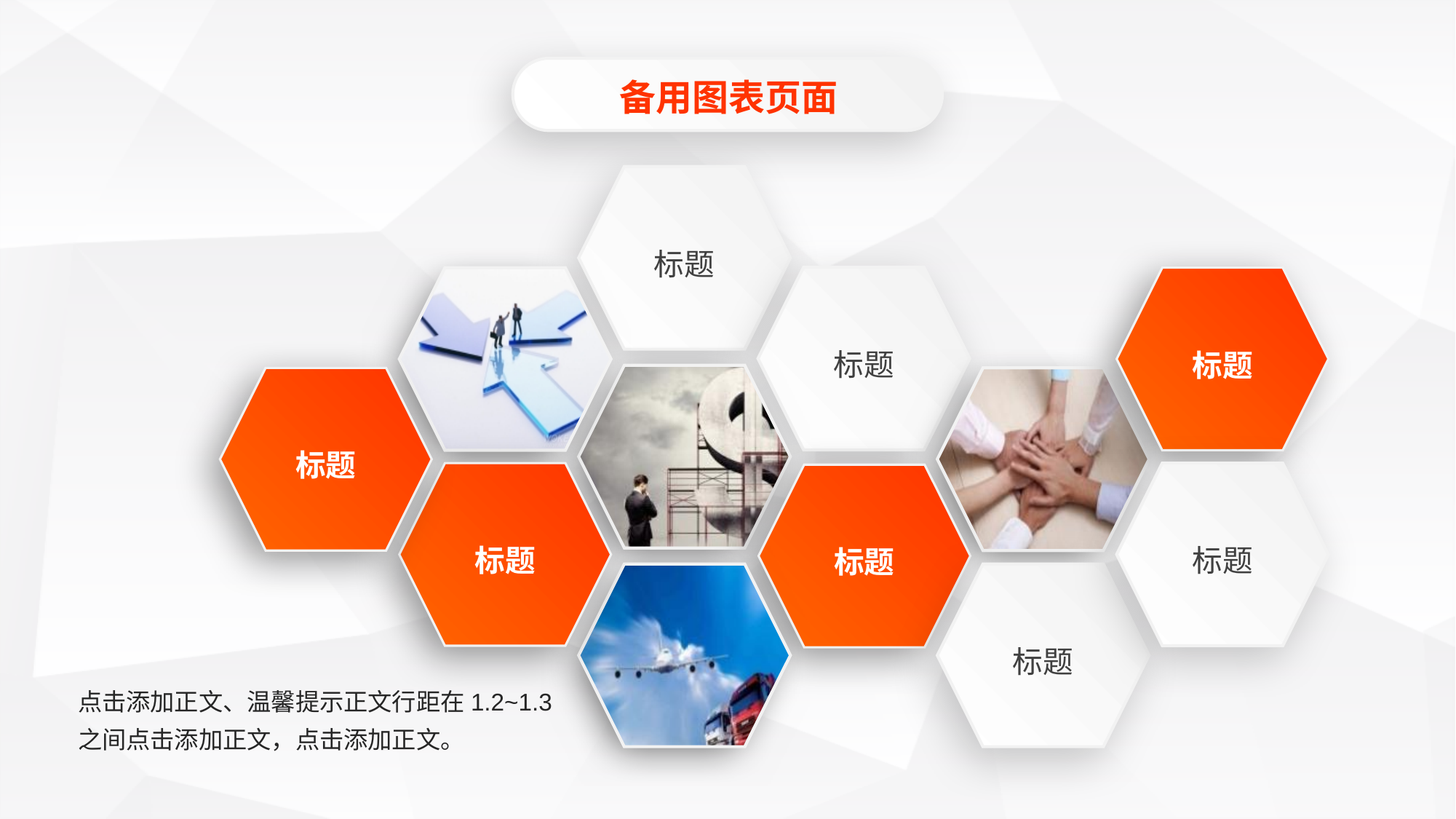

备用图表页面
标题
标题

标题

标题

标题
标题
标题

标题
点击添加正文、温馨提示正文行距在1.2~1.3之间点击添加正文，点击添加正文。
延时符